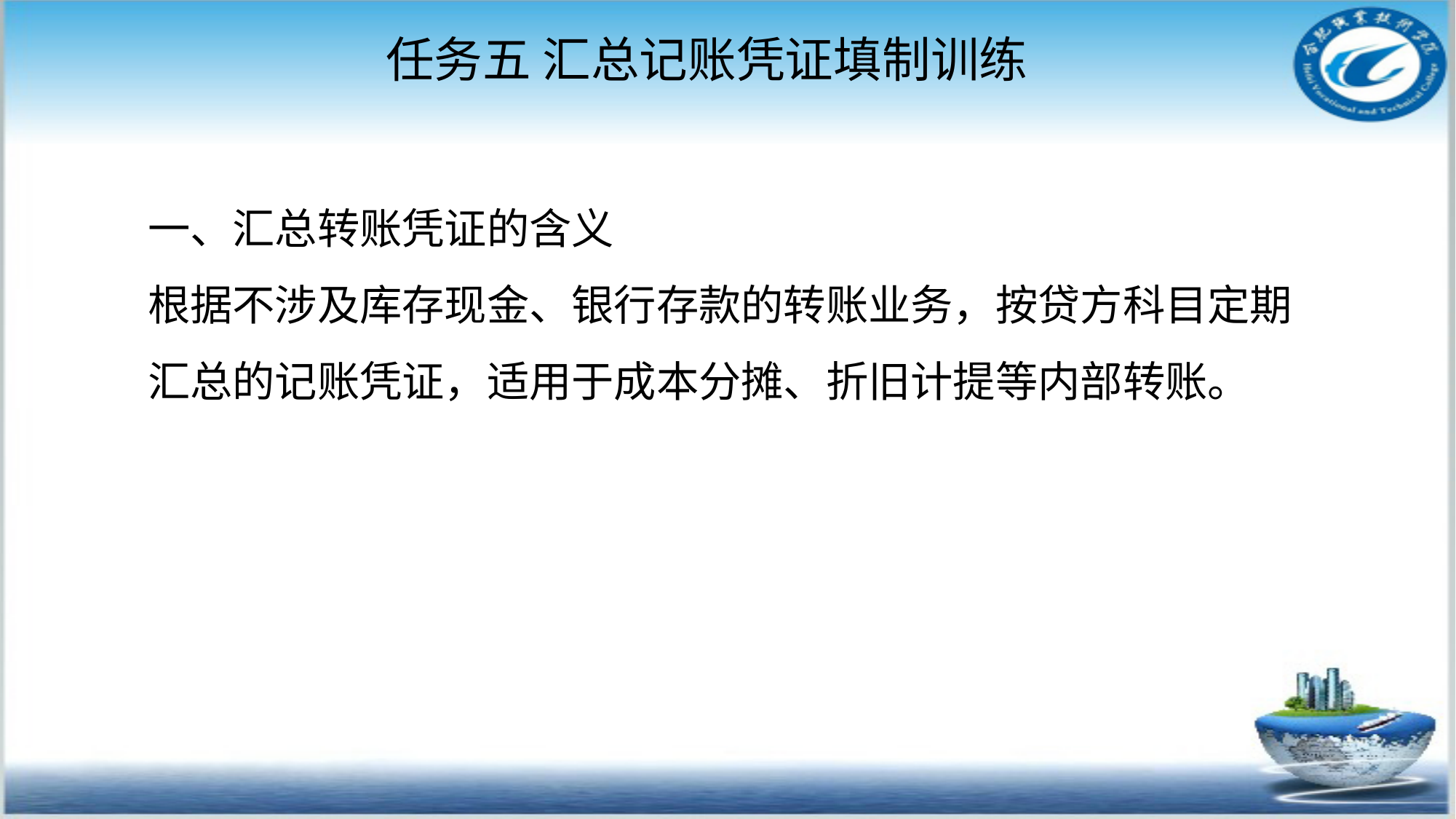

任务五 汇总记账凭证填制训练
一、汇总转账凭证的含义
根据不涉及库存现金、银行存款的转账业务，按贷方科目定期汇总的记账凭证，适用于成本分摊、折旧计提等内部转账。